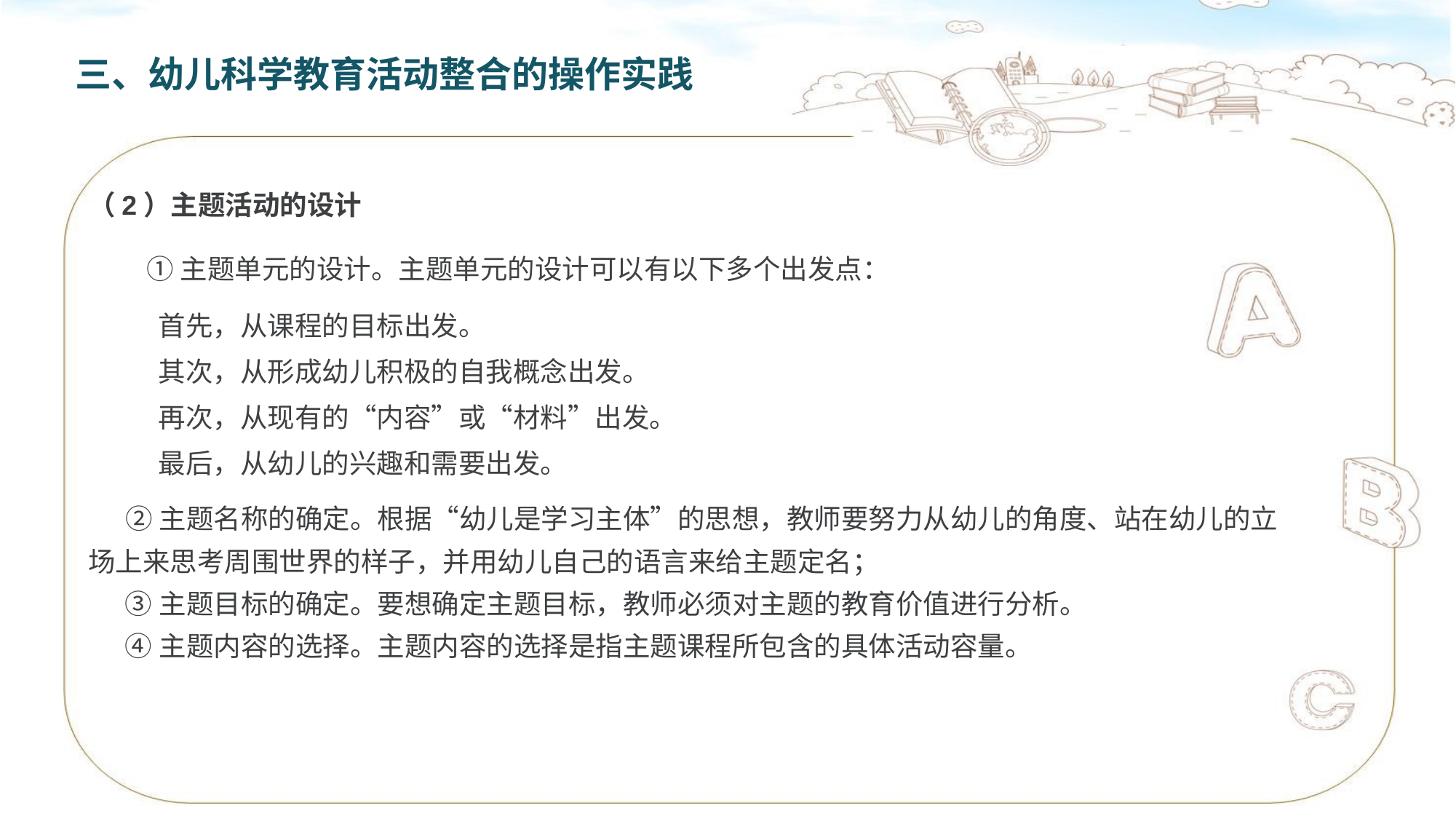

三、幼儿科学教育活动整合的操作实践
（2）主题活动的设计
①主题单元的设计。主题单元的设计可以有以下多个出发点：
首先，从课程的目标出发。
其次，从形成幼儿积极的自我概念出发。
再次，从现有的“内容”或“材料”出发。
最后，从幼儿的兴趣和需要出发。
      ②主题名称的确定。根据“幼儿是学习主体”的思想，教师要努力从幼儿的角度、站在幼儿的立场上来思考周围世界的样子，并用幼儿自己的语言来给主题定名；
      ③主题目标的确定。要想确定主题目标，教师必须对主题的教育价值进行分析。
      ④主题内容的选择。主题内容的选择是指主题课程所包含的具体活动容量。